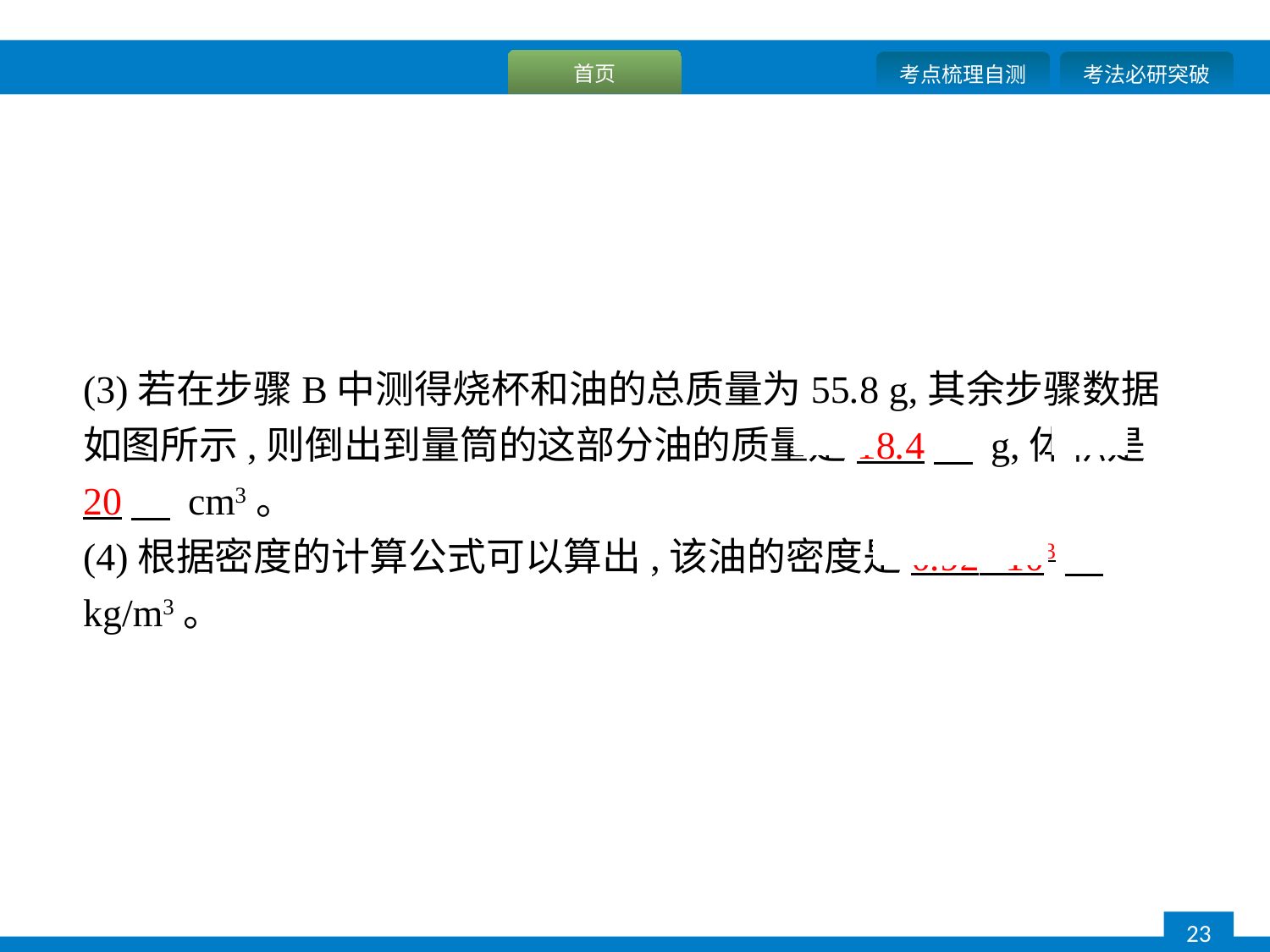

(3)若在步骤B中测得烧杯和油的总质量为55.8 g,其余步骤数据如图所示,则倒出到量筒的这部分油的质量是18.4　 g,体积是20　 cm3。
(4)根据密度的计算公式可以算出,该油的密度是0.92×103　 kg/m3。